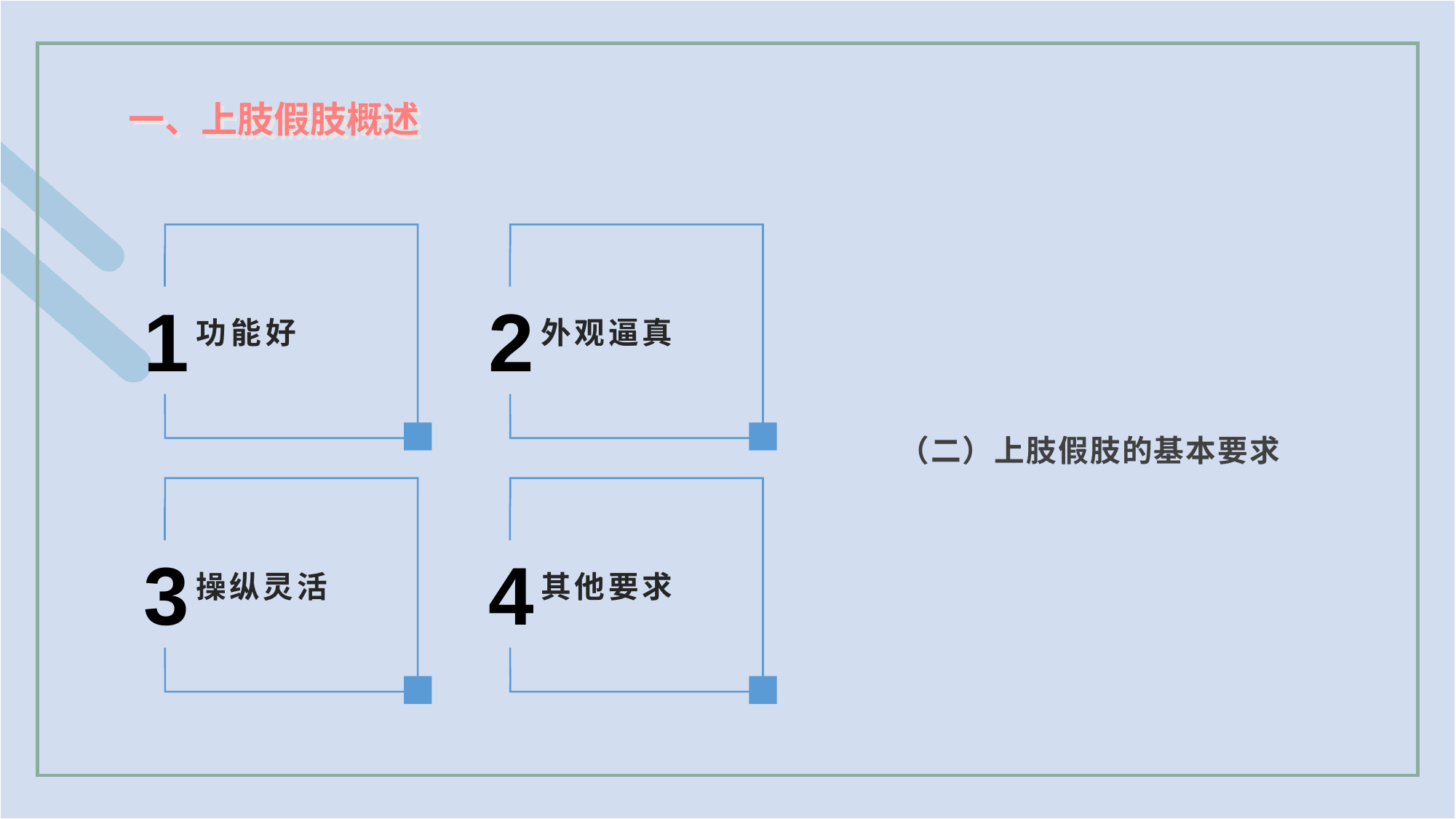

一、上肢假肢概述

功能好
外观逼真
2
1
（二）上肢假肢的基本要求

操纵灵活
其他要求
3
4